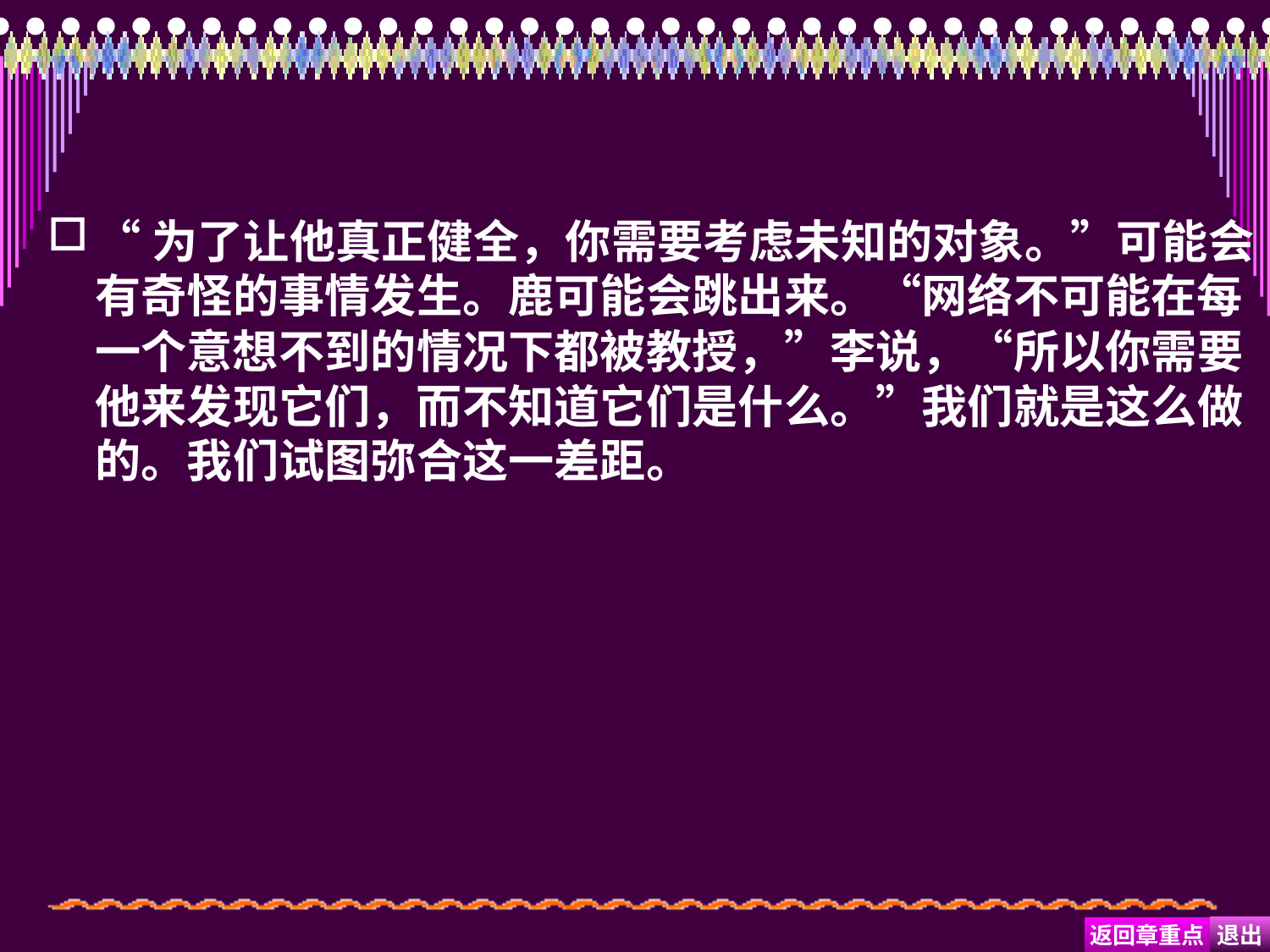

#
“为了让他真正健全，你需要考虑未知的对象。”可能会有奇怪的事情发生。鹿可能会跳出来。“网络不可能在每一个意想不到的情况下都被教授，”李说，“所以你需要他来发现它们，而不知道它们是什么。”我们就是这么做的。我们试图弥合这一差距。